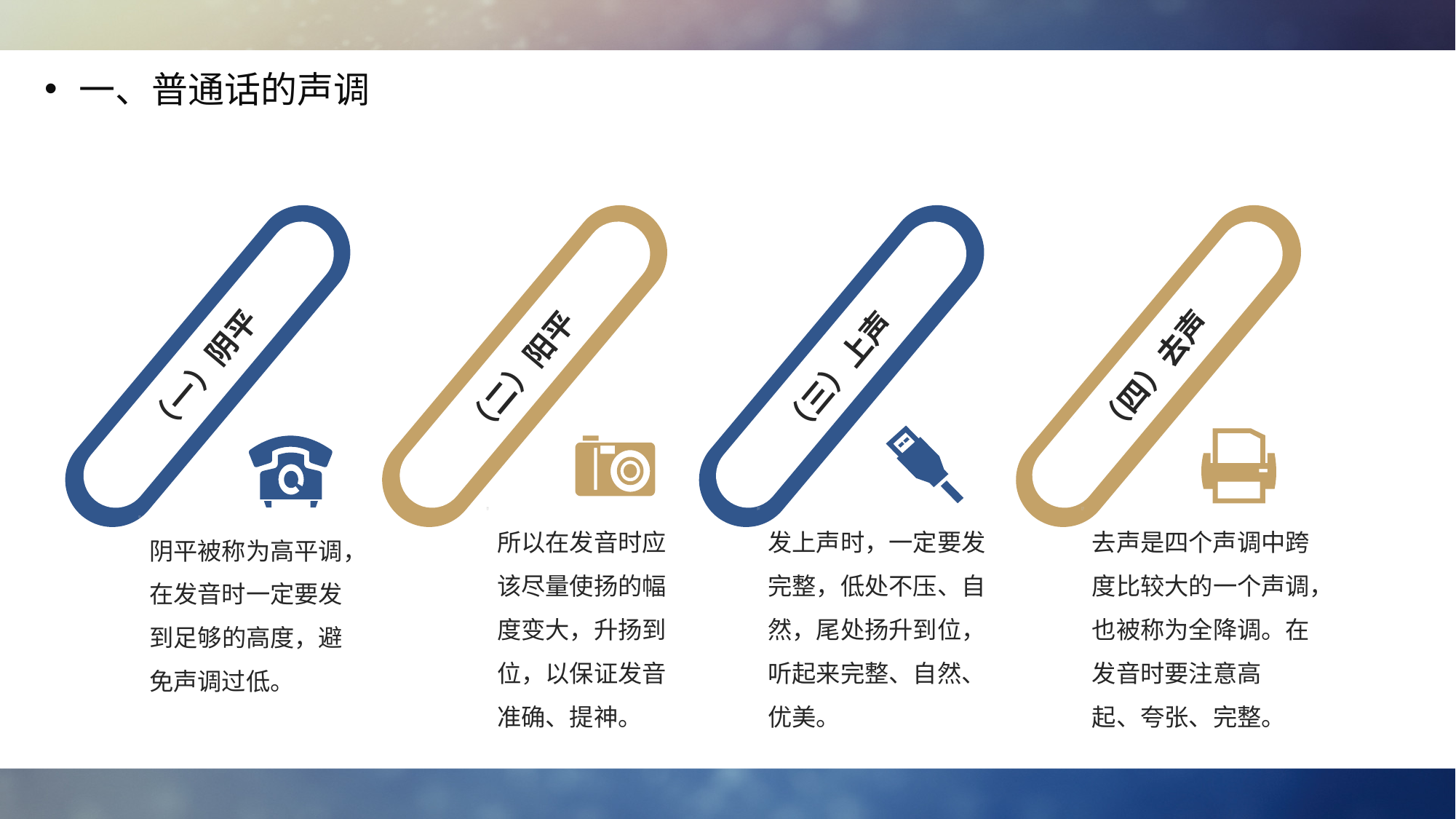

一、普通话的声调

（一）阴平
（四）去声
（二）阳平
（三）上声

所以在发音时应该尽量使扬的幅度变大，升扬到位，以保证发音准确、提神。
发上声时，一定要发完整，低处不压、自然，尾处扬升到位，听起来完整、自然、优美。
去声是四个声调中跨度比较大的一个声调，也被称为全降调。在发音时要注意高
起、夸张、完整。
阴平被称为高平调，在发音时一定要发到足够的高度，避免声调过低。